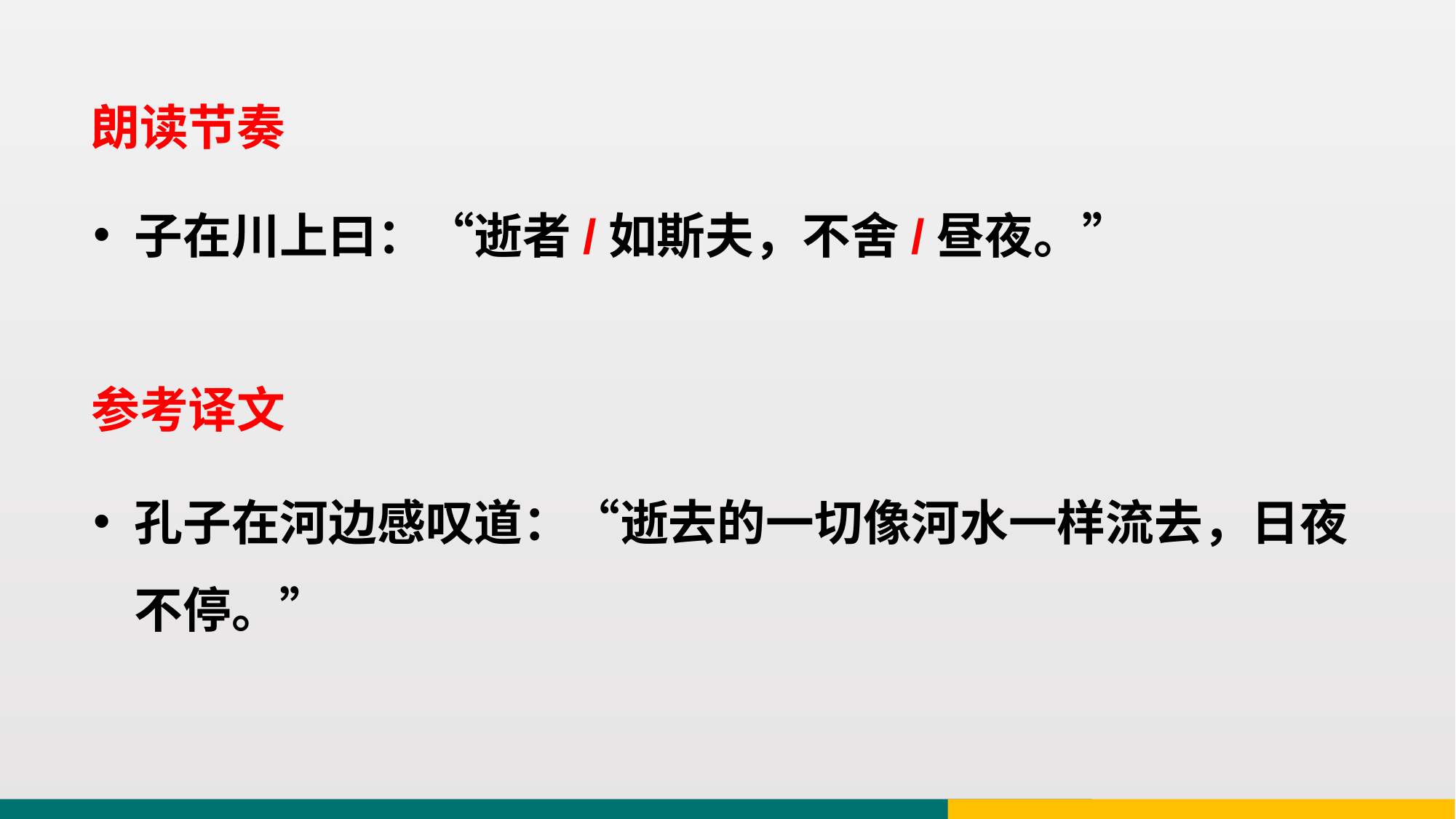

朗读节奏
子在川上曰：“逝者/如斯夫，不舍/昼夜。”
参考译文
孔子在河边感叹道：“逝去的一切像河水一样流去，日夜不停。”